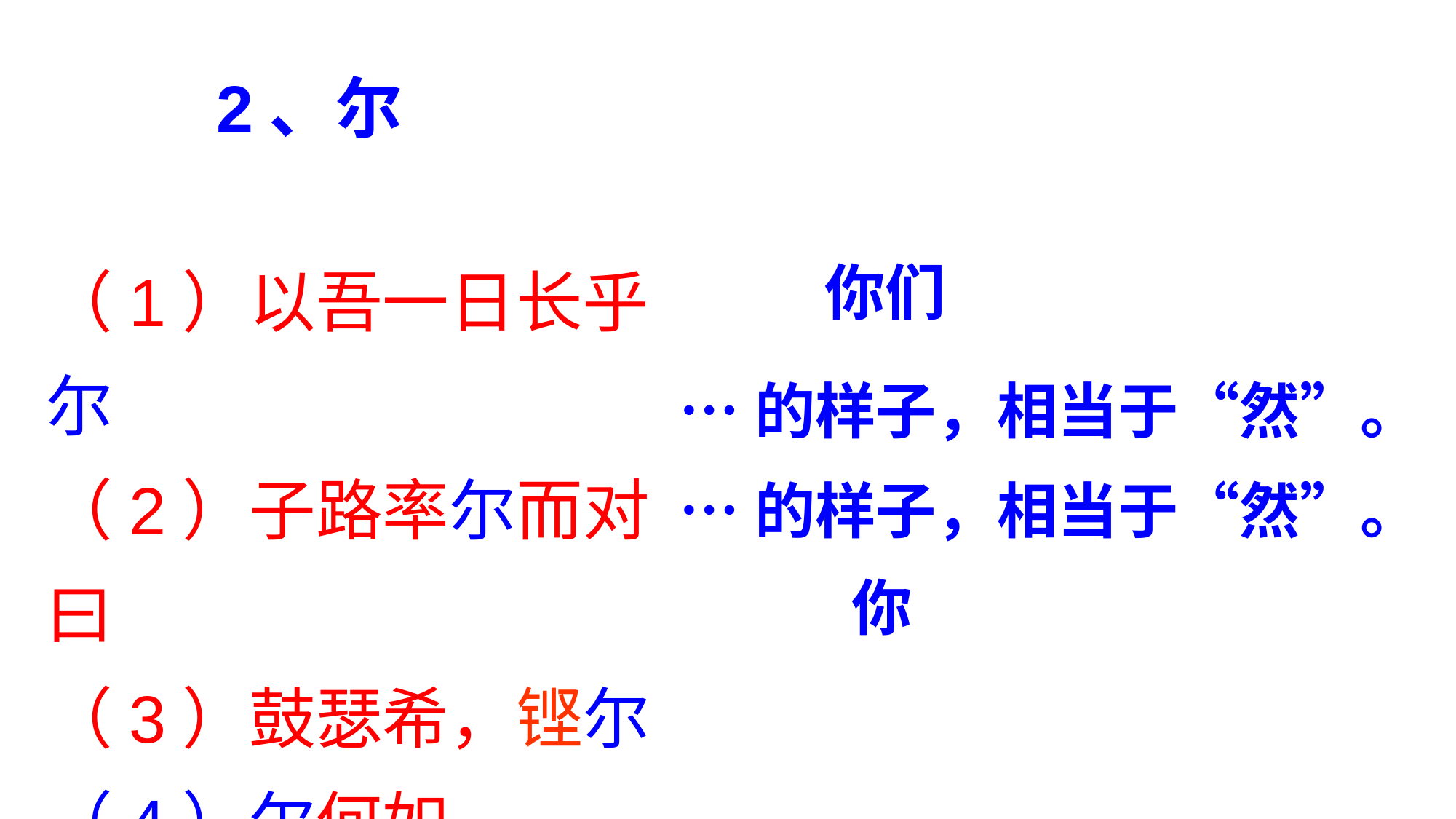

2、尔
（1）以吾一日长乎尔
（2）子路率尔而对曰
（3）鼓瑟希，铿尔
（4）尔何如
你们

…的样子，相当于“然”。
…的样子，相当于“然”。
你